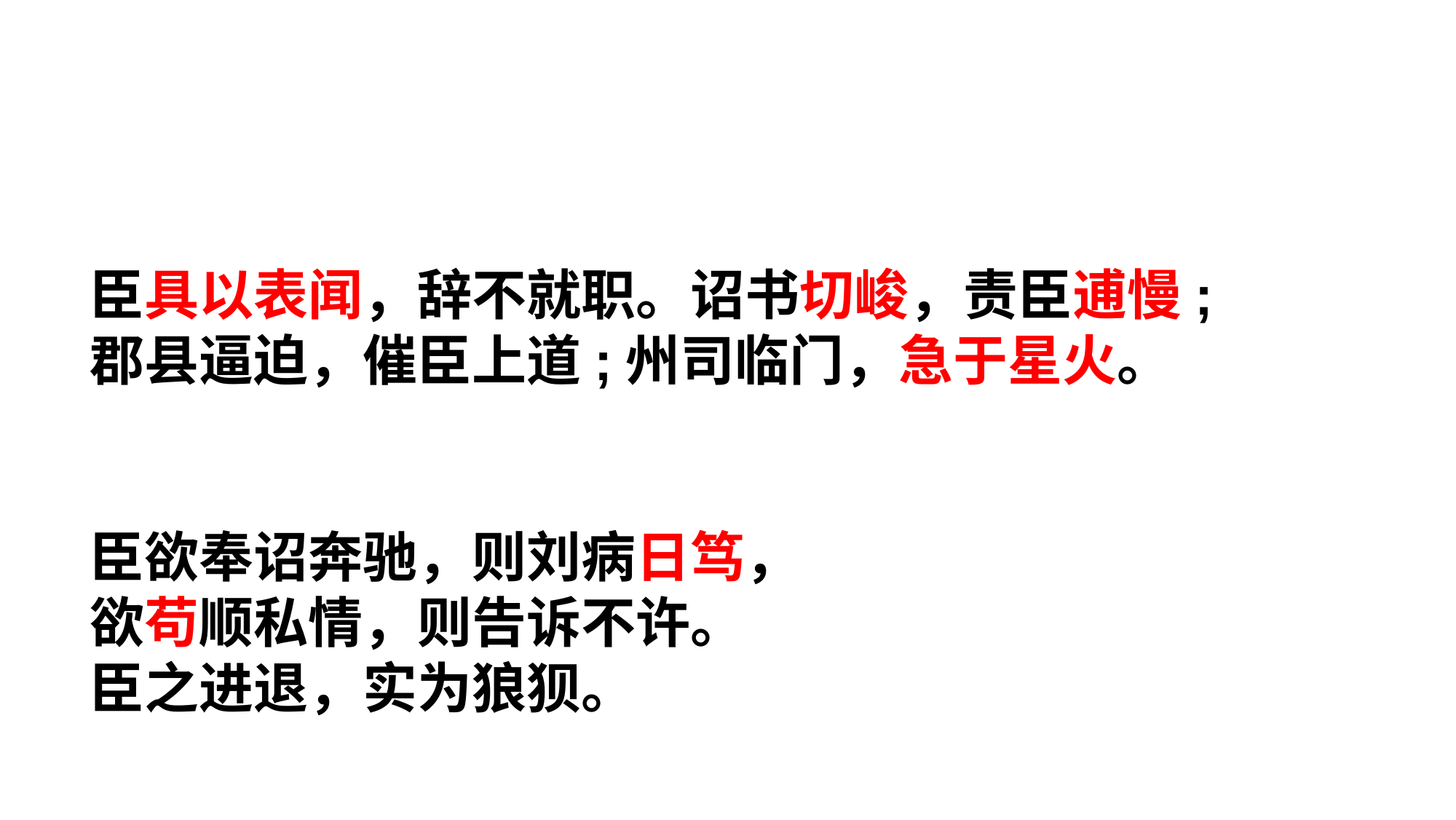

臣具以表闻，辞不就职。诏书切峻，责臣逋慢;
郡县逼迫，催臣上道;州司临门，急于星火。

臣欲奉诏奔驰，则刘病日笃，
欲苟顺私情，则告诉不许。
臣之进退，实为狼狈。